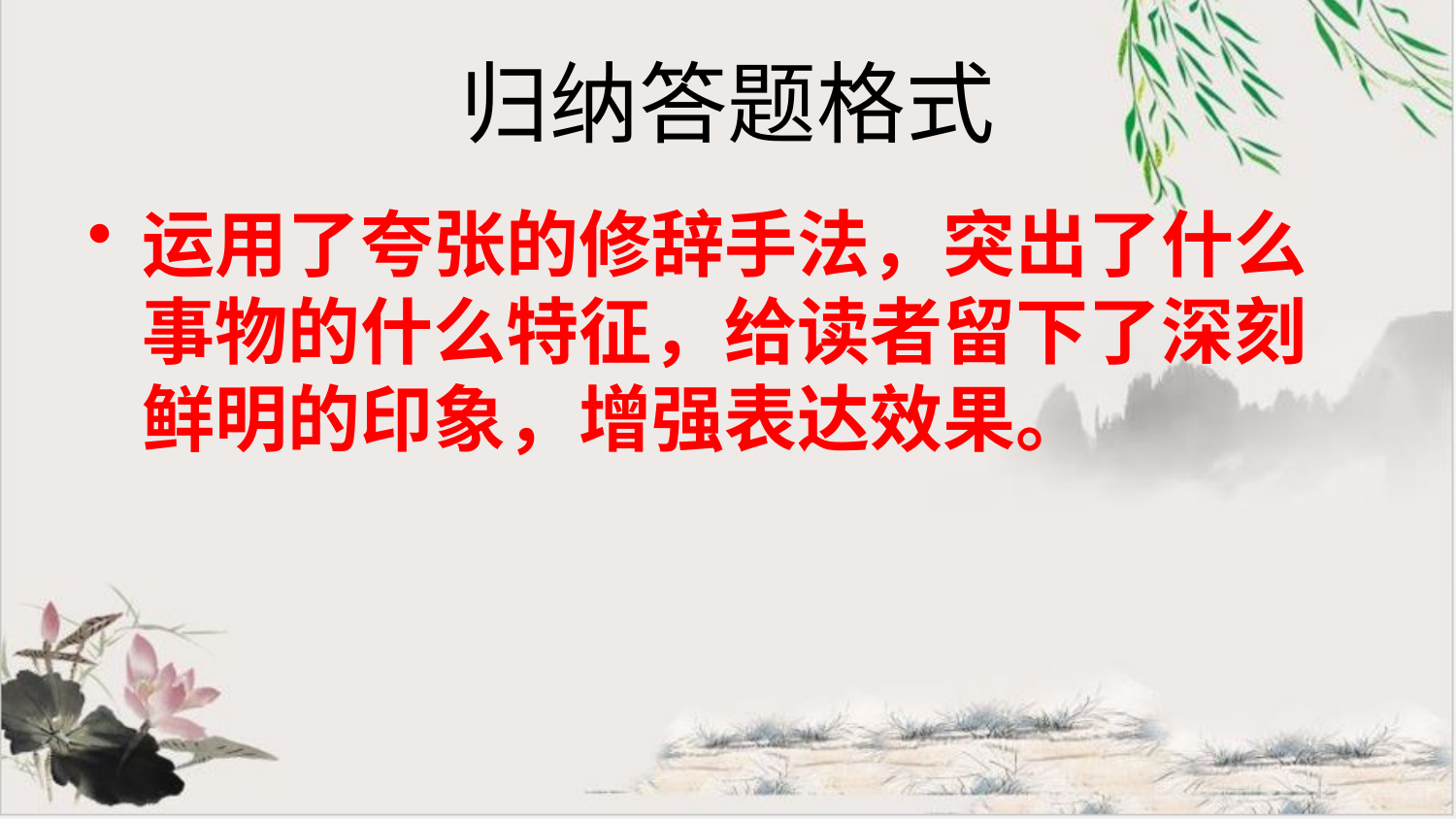

# 归纳答题格式
运用了夸张的修辞手法，突出了什么事物的什么特征，给读者留下了深刻鲜明的印象，增强表达效果。